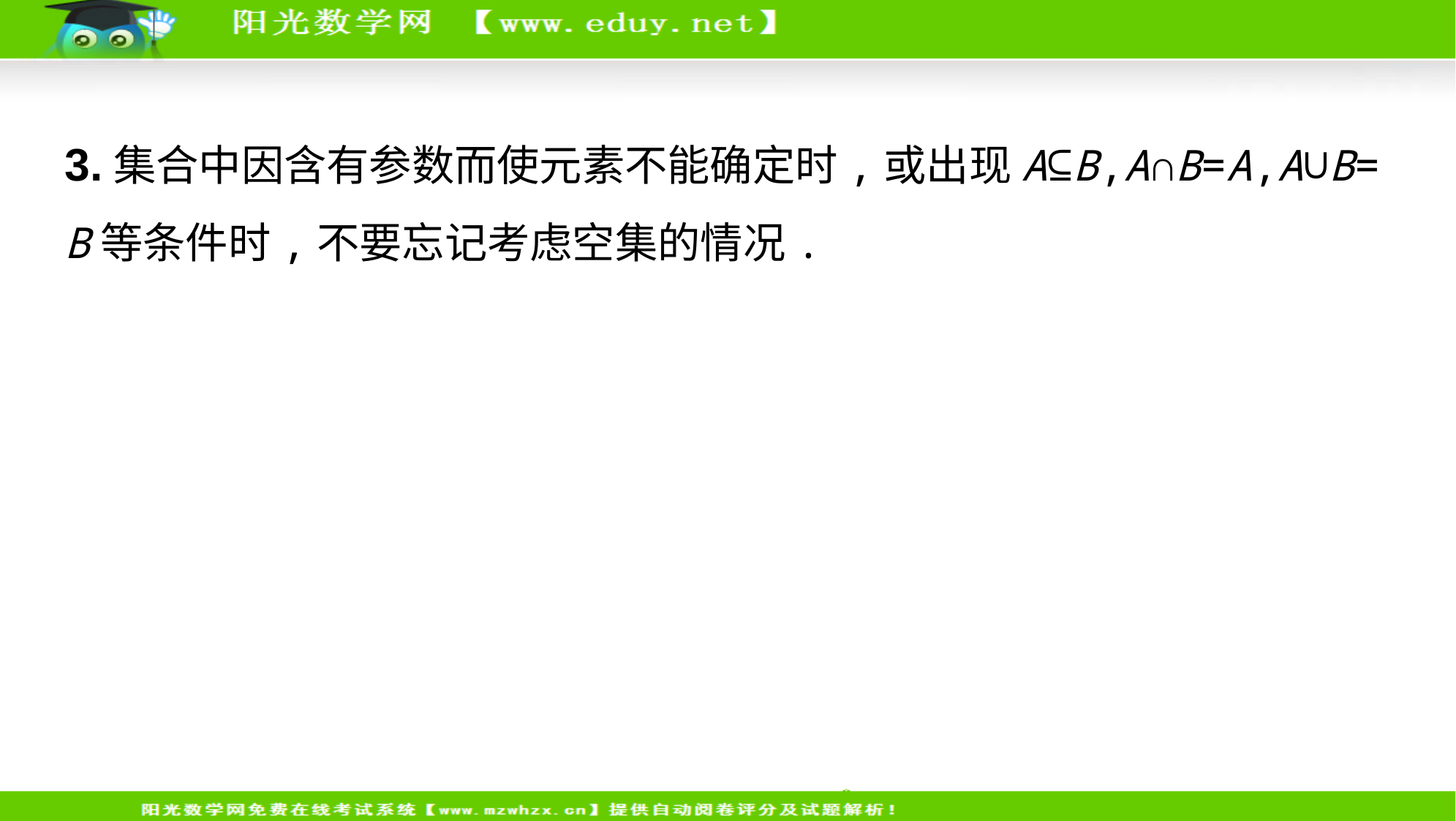

3.集合中因含有参数而使元素不能确定时,或出现A⊆B,A∩B=A,A∪B=
B等条件时,不要忘记考虑空集的情况.